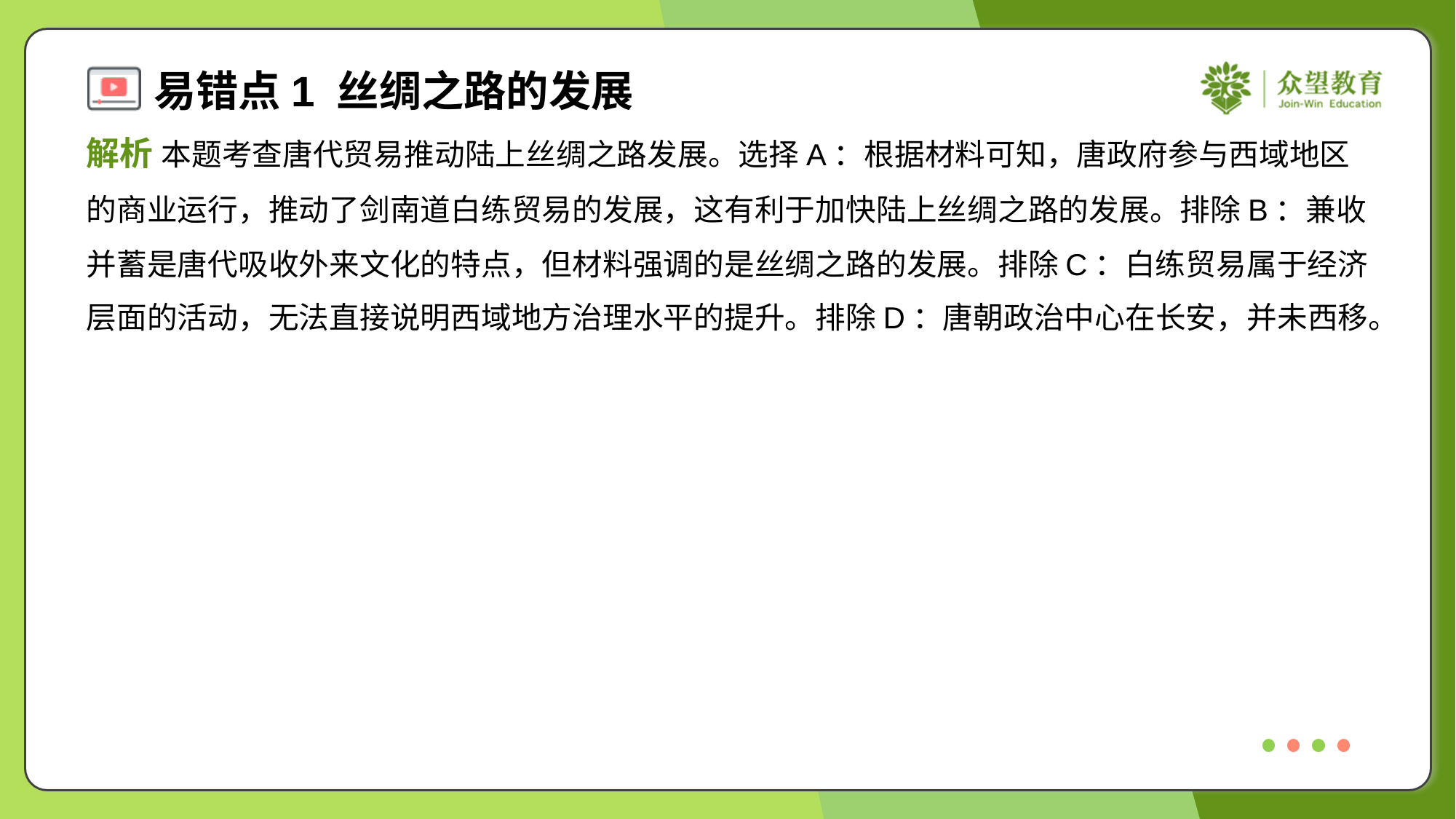

解析 本题考查唐代贸易推动陆上丝绸之路发展。选择A：根据材料可知，唐政府参与西域地区
的商业运行，推动了剑南道白练贸易的发展，这有利于加快陆上丝绸之路的发展。排除B：兼收
并蓄是唐代吸收外来文化的特点，但材料强调的是丝绸之路的发展。排除C：白练贸易属于经济
层面的活动，无法直接说明西域地方治理水平的提升。排除D：唐朝政治中心在长安，并未西移。